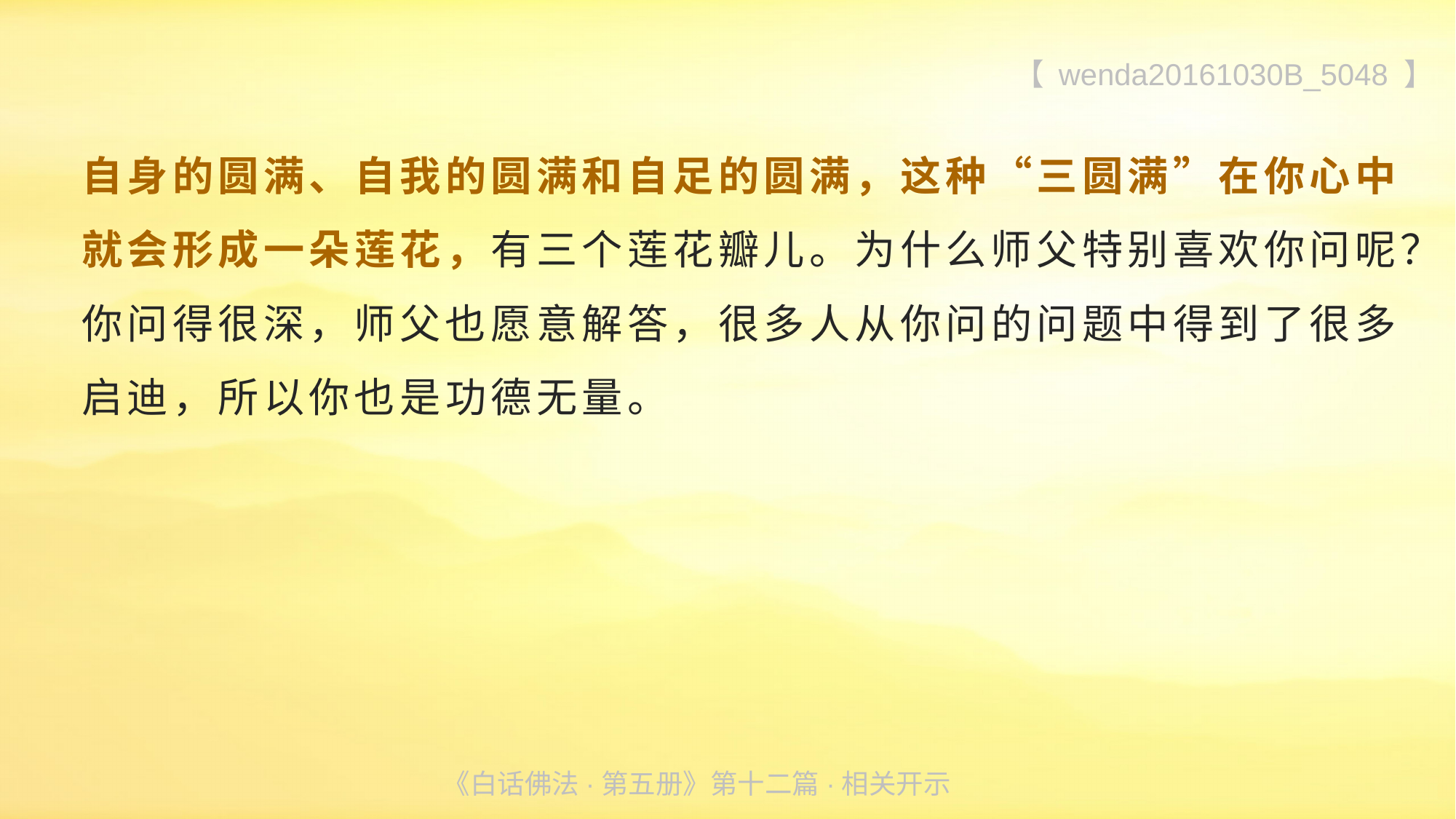

【 wenda20161030B_5048 】
自身的圆满、自我的圆满和自足的圆满，这种“三圆满”在你心中就会形成一朵莲花，有三个莲花瓣儿。为什么师父特别喜欢你问呢？你问得很深，师父也愿意解答，很多人从你问的问题中得到了很多启迪，所以你也是功德无量。

《白话佛法·第五册》第十二篇·相关开示